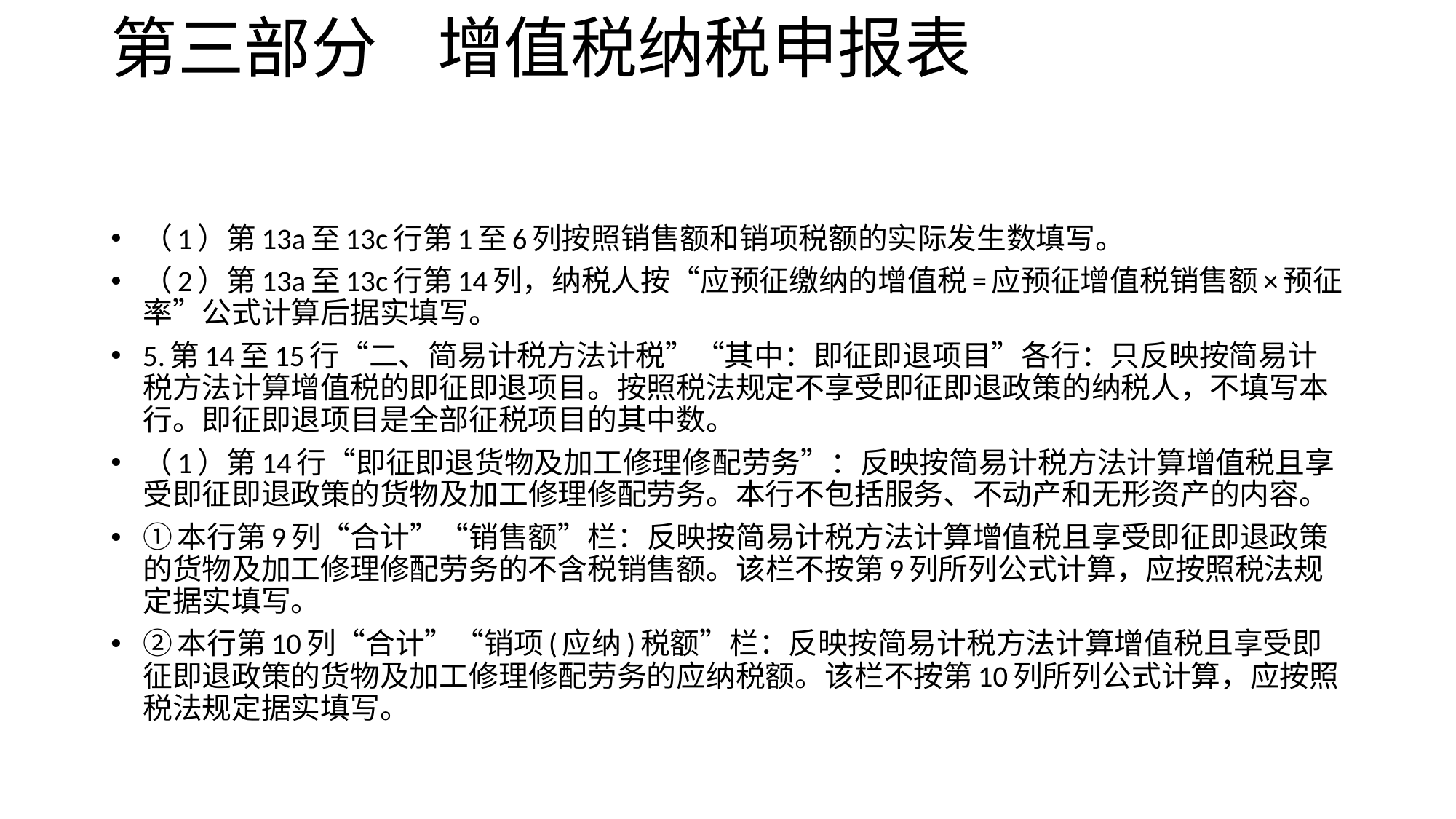

# 第三部分    增值税纳税申报表

（1）第13a至13c行第1至6列按照销售额和销项税额的实际发生数填写。
（2）第13a至13c行第14列，纳税人按“应预征缴纳的增值税=应预征增值税销售额×预征率”公式计算后据实填写。
5.第14至15行“二、简易计税方法计税”“其中：即征即退项目”各行：只反映按简易计税方法计算增值税的即征即退项目。按照税法规定不享受即征即退政策的纳税人，不填写本行。即征即退项目是全部征税项目的其中数。
（1）第14行“即征即退货物及加工修理修配劳务”：反映按简易计税方法计算增值税且享受即征即退政策的货物及加工修理修配劳务。本行不包括服务、不动产和无形资产的内容。
①本行第9列“合计”“销售额”栏：反映按简易计税方法计算增值税且享受即征即退政策的货物及加工修理修配劳务的不含税销售额。该栏不按第9列所列公式计算，应按照税法规定据实填写。
②本行第10列“合计”“销项(应纳)税额”栏：反映按简易计税方法计算增值税且享受即征即退政策的货物及加工修理修配劳务的应纳税额。该栏不按第10列所列公式计算，应按照税法规定据实填写。